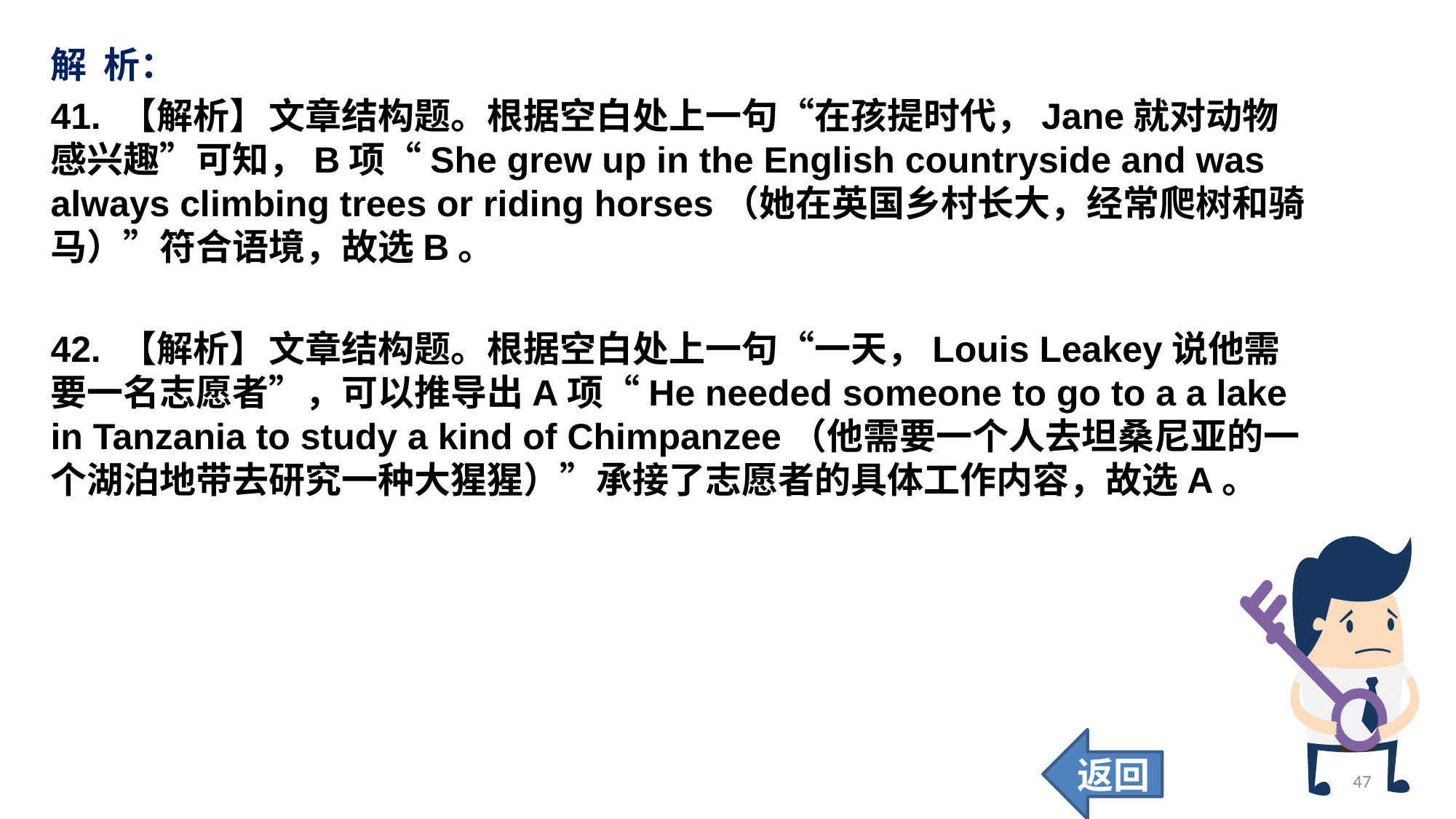

解  析：
41. 【解析】	文章结构题。根据空白处上一句“在孩提时代，Jane就对动物感兴趣”可知，B项“She grew up in the English countryside and was always climbing trees or riding horses（她在英国乡村长大，经常爬树和骑马）”符合语境，故选B。

42. 【解析】	文章结构题。根据空白处上一句“一天，Louis Leakey说他需要一名志愿者”，可以推导出A项“He needed someone to go to a a lake in Tanzania to study a kind of Chimpanzee（他需要一个人去坦桑尼亚的一个湖泊地带去研究一种大猩猩）”承接了志愿者的具体工作内容，故选A。

返回
47